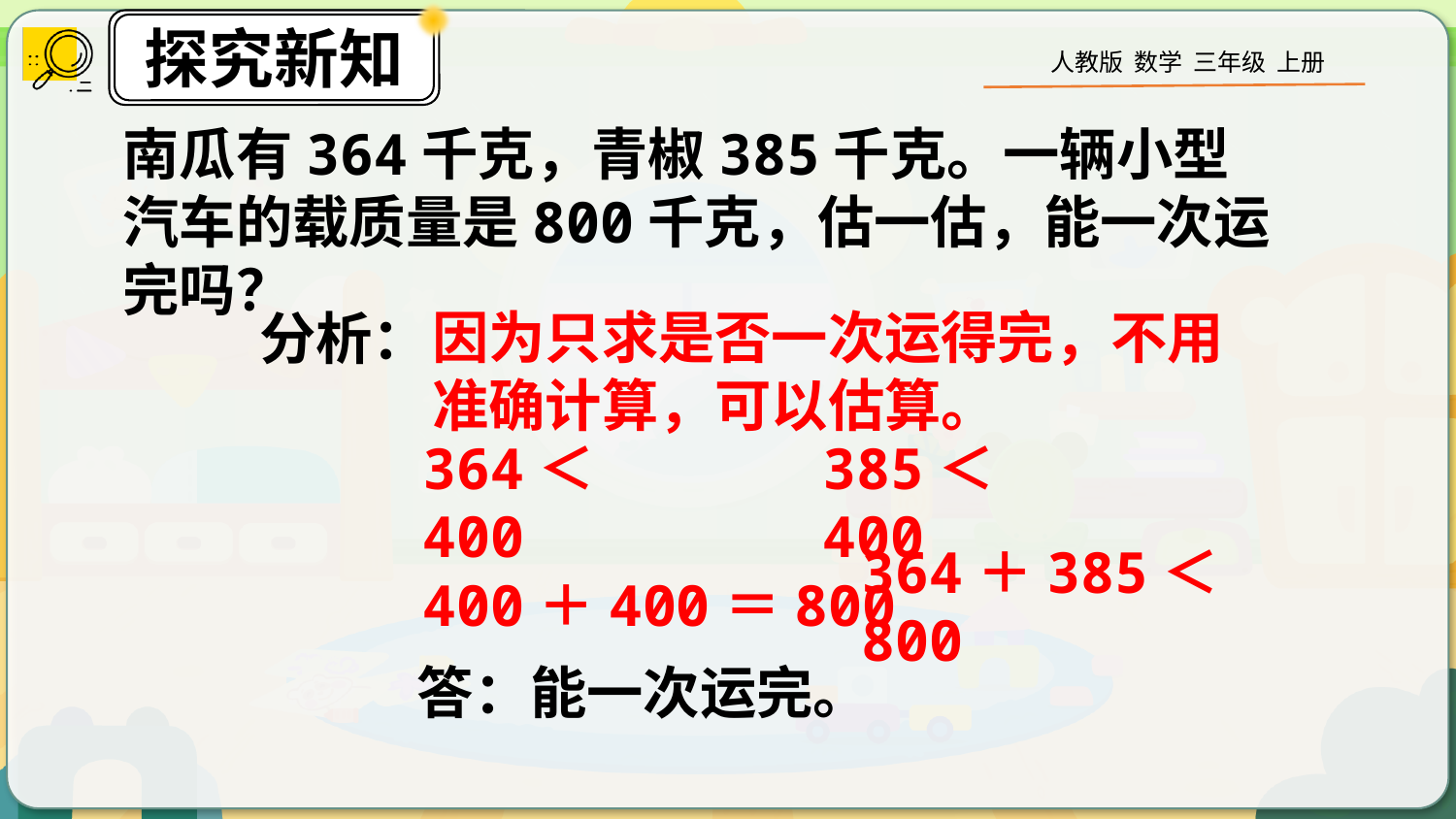

南瓜有364千克，青椒385千克。一辆小型汽车的载质量是800千克，估一估，能一次运完吗？
因为只求是否一次运得完，不用准确计算，可以估算。
分析：
385＜400
364＜400
400＋400＝800
364＋385＜800
答：能一次运完。